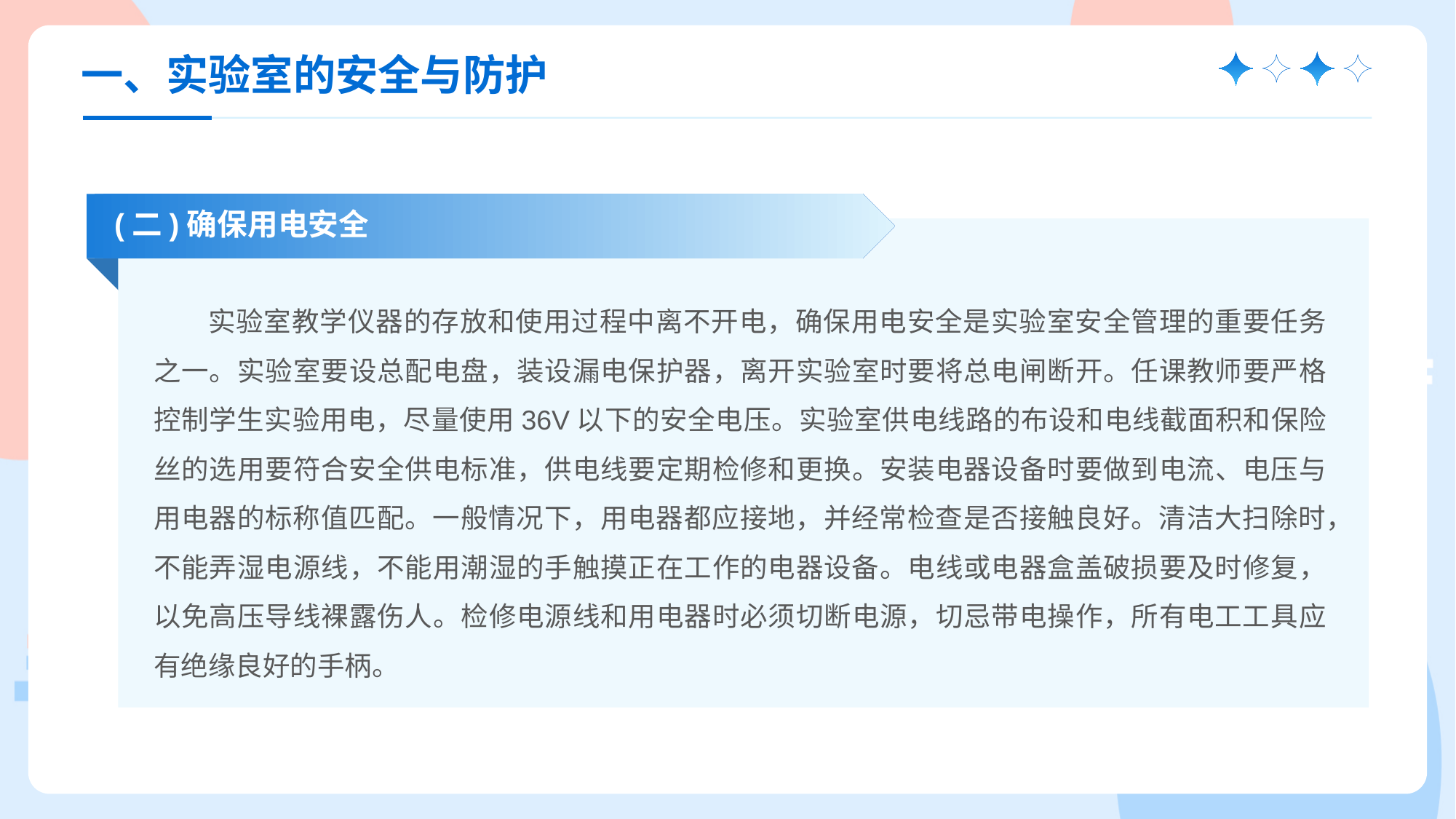

一、实验室的安全与防护
(二)确保用电安全

实验室教学仪器的存放和使用过程中离不开电，确保用电安全是实验室安全管理的重要任务之一。实验室要设总配电盘，装设漏电保护器，离开实验室时要将总电闸断开。任课教师要严格控制学生实验用电，尽量使用36V以下的安全电压。实验室供电线路的布设和电线截面积和保险丝的选用要符合安全供电标准，供电线要定期检修和更换。安装电器设备时要做到电流、电压与用电器的标称值匹配。一般情况下，用电器都应接地，并经常检查是否接触良好。清洁大扫除时，不能弄湿电源线，不能用潮湿的手触摸正在工作的电器设备。电线或电器盒盖破损要及时修复，以免高压导线裸露伤人。检修电源线和用电器时必须切断电源，切忌带电操作，所有电工工具应有绝缘良好的手柄。